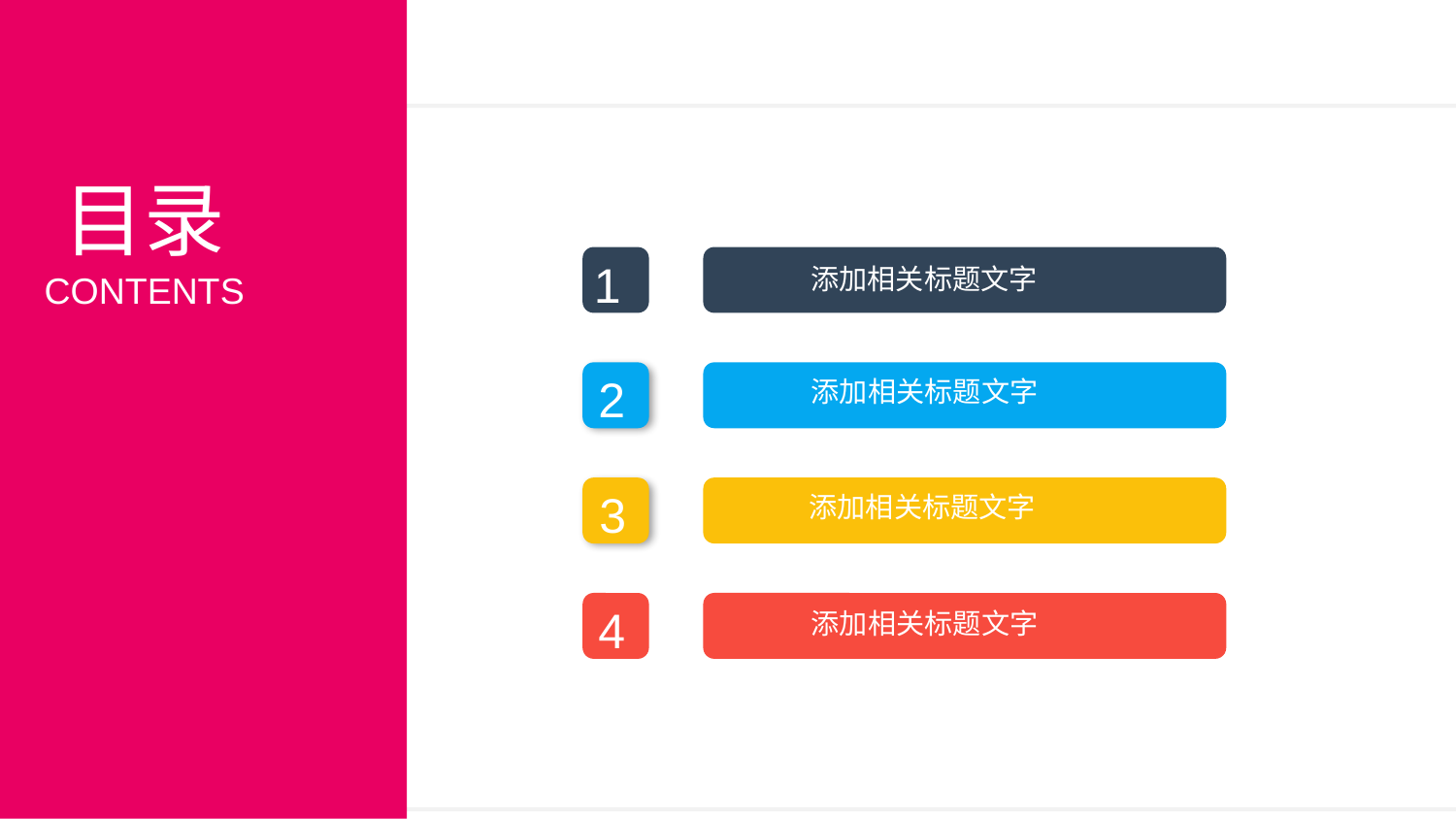

目录

1

添加相关标题文字
CONTENTS

2

添加相关标题文字

3

添加相关标题文字

4

添加相关标题文字